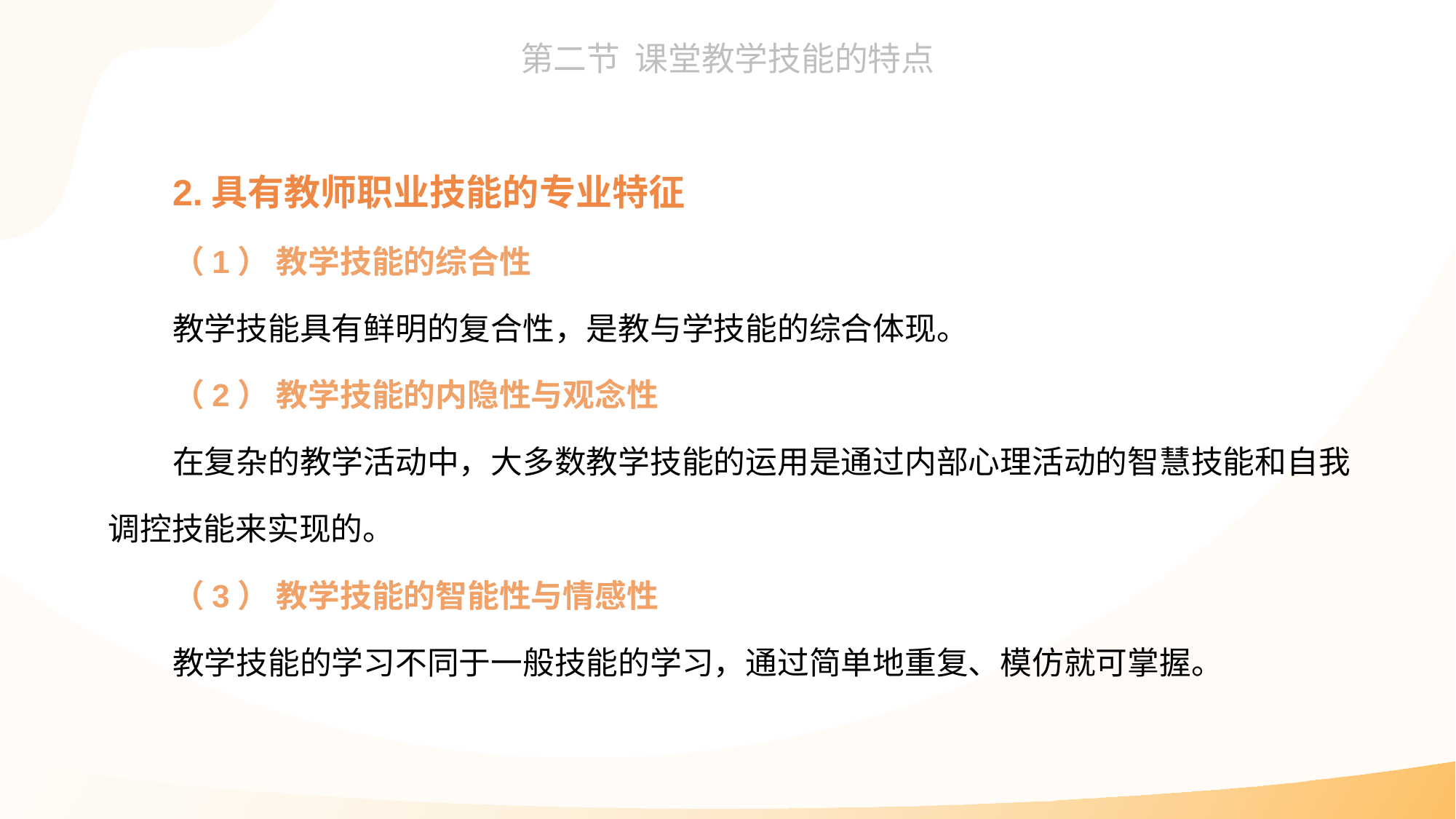

2.具有教师职业技能的专业特征
（1） 教学技能的综合性
教学技能具有鲜明的复合性，是教与学技能的综合体现。
（2） 教学技能的内隐性与观念性
在复杂的教学活动中，大多数教学技能的运用是通过内部心理活动的智慧技能和自我调控技能来实现的。
（3） 教学技能的智能性与情感性
教学技能的学习不同于一般技能的学习，通过简单地重复、模仿就可掌握。